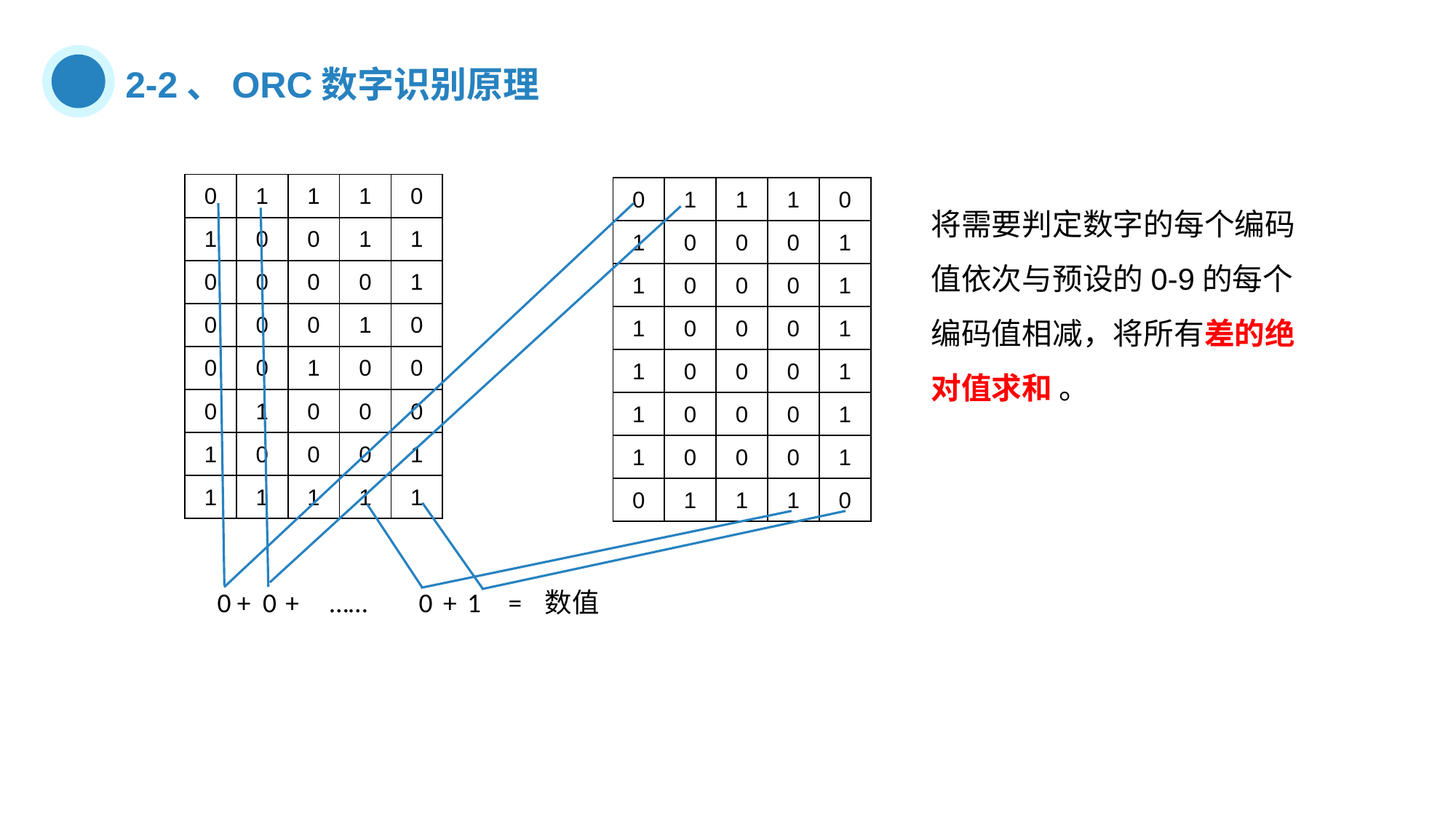

2-2、ORC数字识别原理
| 0 | 1 | 1 | 1 | 0 |
| --- | --- | --- | --- | --- |
| 1 | 0 | 0 | 1 | 1 |
| 0 | 0 | 0 | 0 | 1 |
| 0 | 0 | 0 | 1 | 0 |
| 0 | 0 | 1 | 0 | 0 |
| 0 | 1 | 0 | 0 | 0 |
| 1 | 0 | 0 | 0 | 1 |
| 1 | 1 | 1 | 1 | 1 |
| 0 | 1 | 1 | 1 | 0 |
| --- | --- | --- | --- | --- |
| 1 | 0 | 0 | 0 | 1 |
| 1 | 0 | 0 | 0 | 1 |
| 1 | 0 | 0 | 0 | 1 |
| 1 | 0 | 0 | 0 | 1 |
| 1 | 0 | 0 | 0 | 1 |
| 1 | 0 | 0 | 0 | 1 |
| 0 | 1 | 1 | 1 | 0 |
将需要判定数字的每个编码值依次与预设的0-9的每个编码值相减，将所有差的绝对值求和 。
0
+
 0
+
……
0
+
1
=
数值